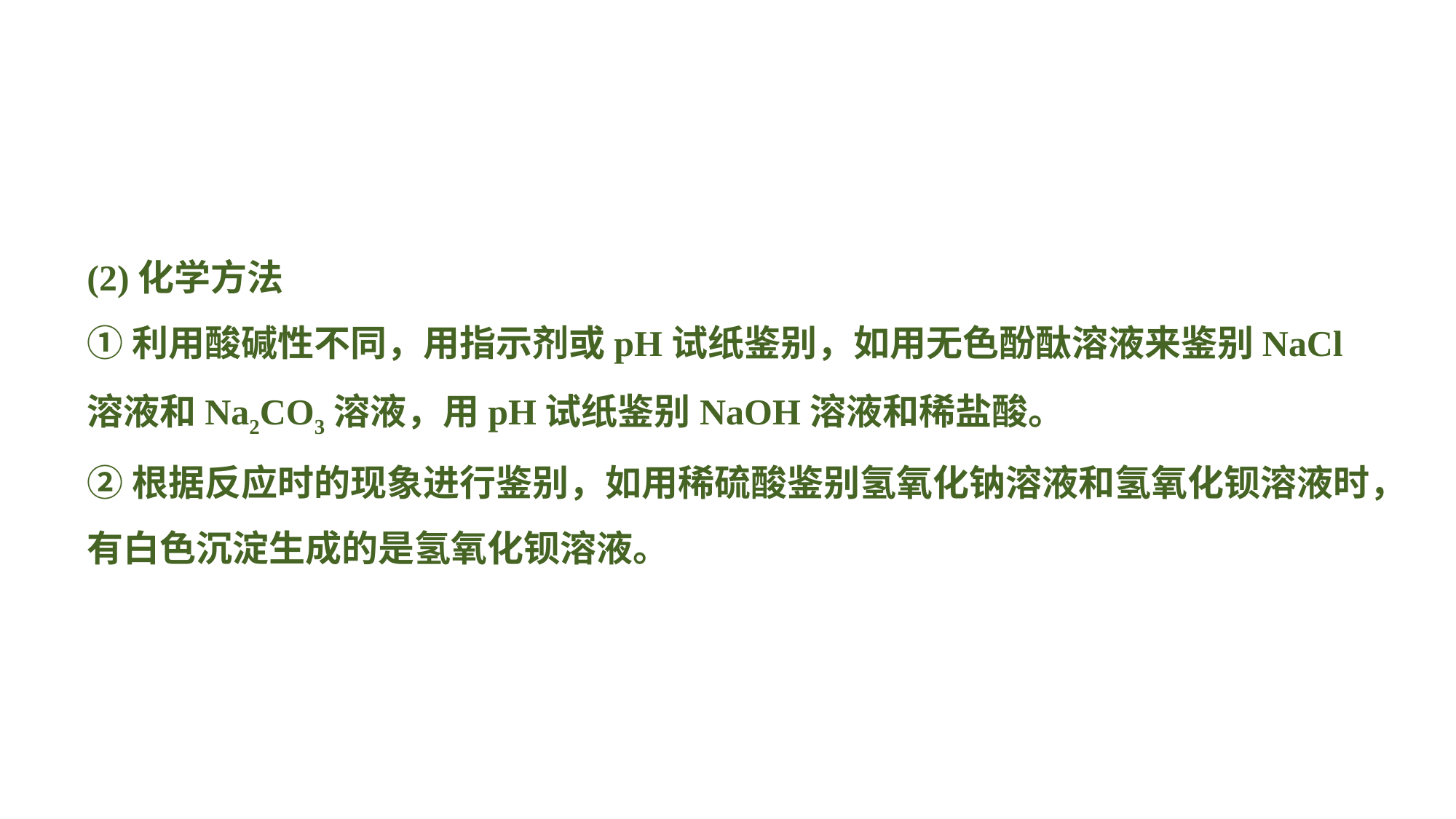

(2)化学方法
①利用酸碱性不同，用指示剂或pH试纸鉴别，如用无色酚酞溶液来鉴别NaCl溶液和Na2CO3溶液，用pH试纸鉴别NaOH溶液和稀盐酸。
②根据反应时的现象进行鉴别，如用稀硫酸鉴别氢氧化钠溶液和氢氧化钡溶液时，有白色沉淀生成的是氢氧化钡溶液。